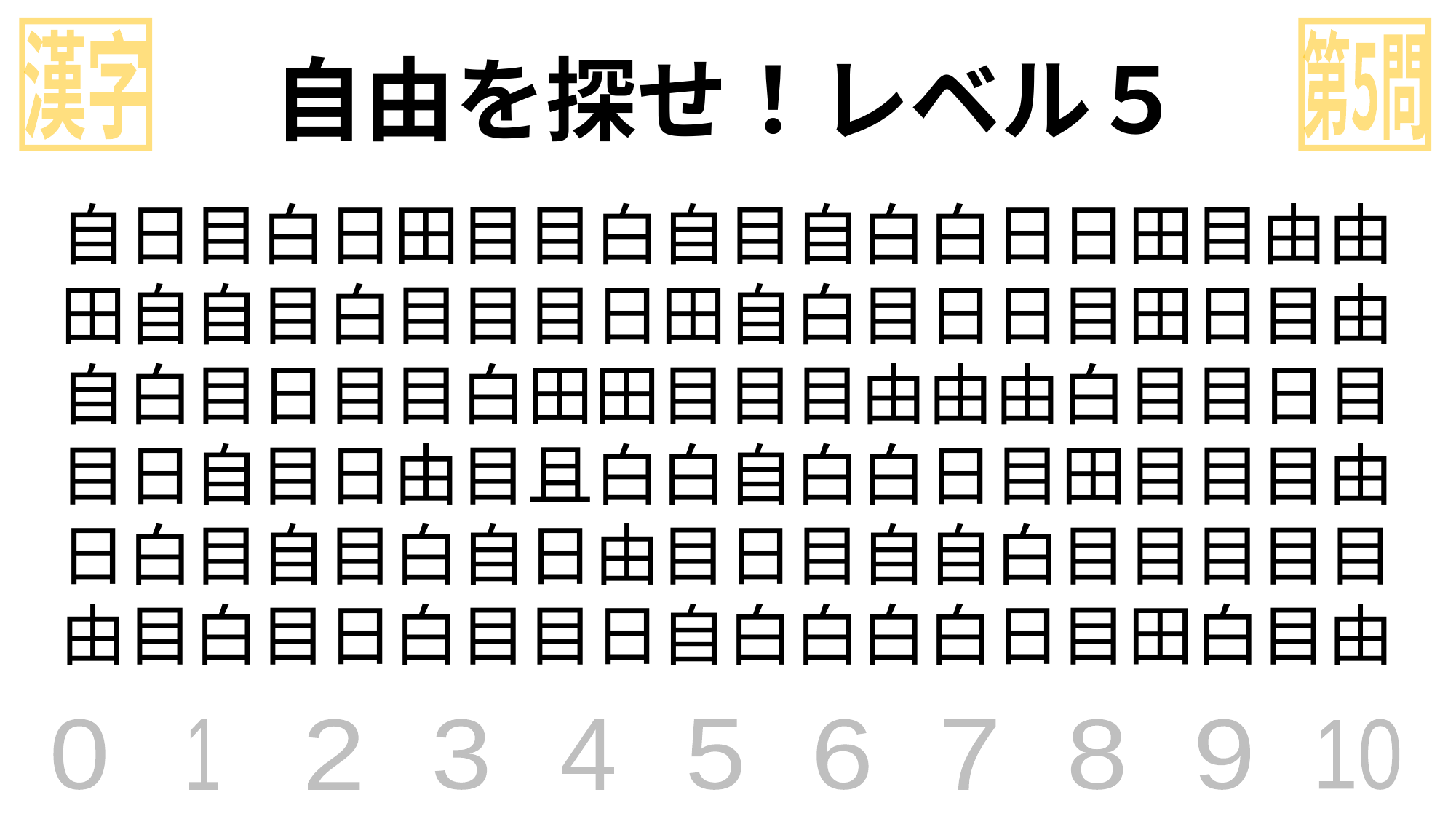

漢字

第5問
自由を探せ！レベル５
自日目白日田目目白自目自白白日日田目由由
田自自目白目目目日田自白目日日目田日目由
自白目日目目白田田目目目由由由白目目日目
目日自目日由目且白白自白白日目田目目目由
日白目自目白自日由目日目自自白目目目目目
由目白目日白目目日自白白白白日目田白目由
0
1
2
3
4
5
6
7
8
9
10